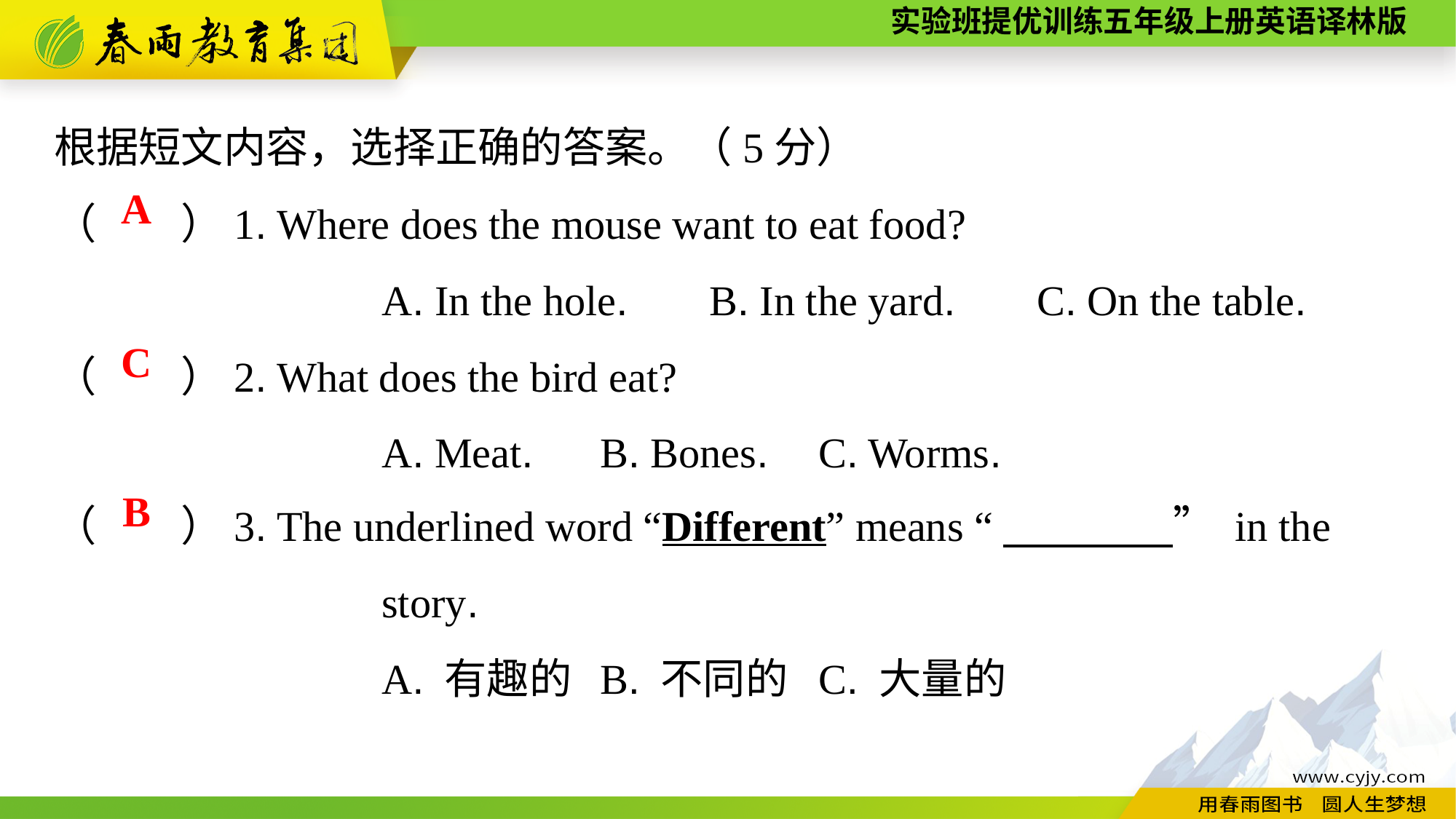

根据短文内容，选择正确的答案。（5分）
（　　）1. Where does the mouse want to eat food?
			A. In the hole.	B. In the yard.	C. On the table.
（　　）2. What does the bird eat?
			A. Meat.	B. Bones.	C. Worms.
A
C
（　　）3. The underlined word “Different” means “　　　　” in the
			story.
			A. 有趣的	B. 不同的	C. 大量的
B